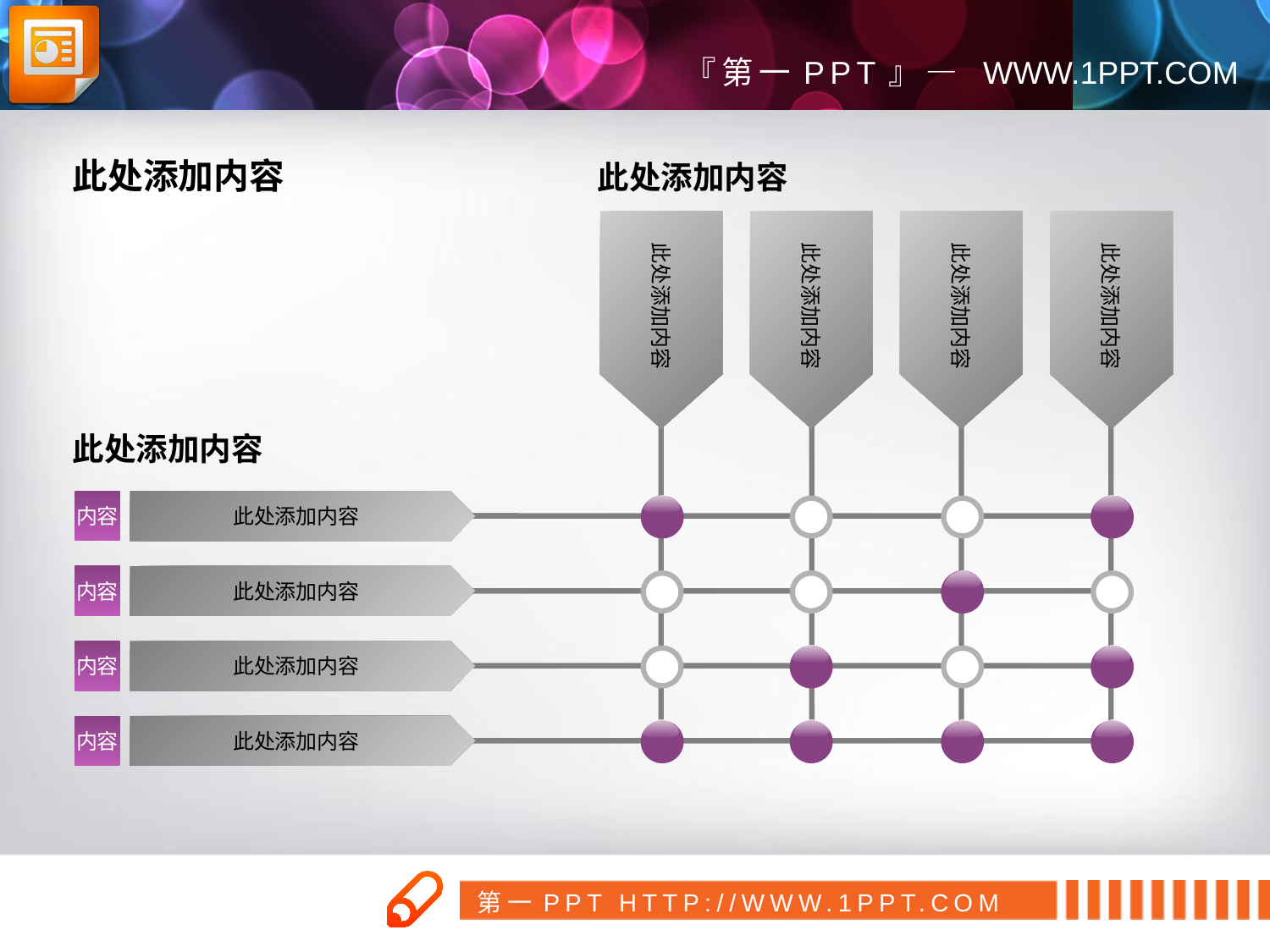

此处添加内容
此处添加内容
此处添加内容
此处添加内容
此处添加内容
此处添加内容

此处添加内容
内容
此处添加内容

此处添加内容
内容

此处添加内容
内容

此处添加内容
内容